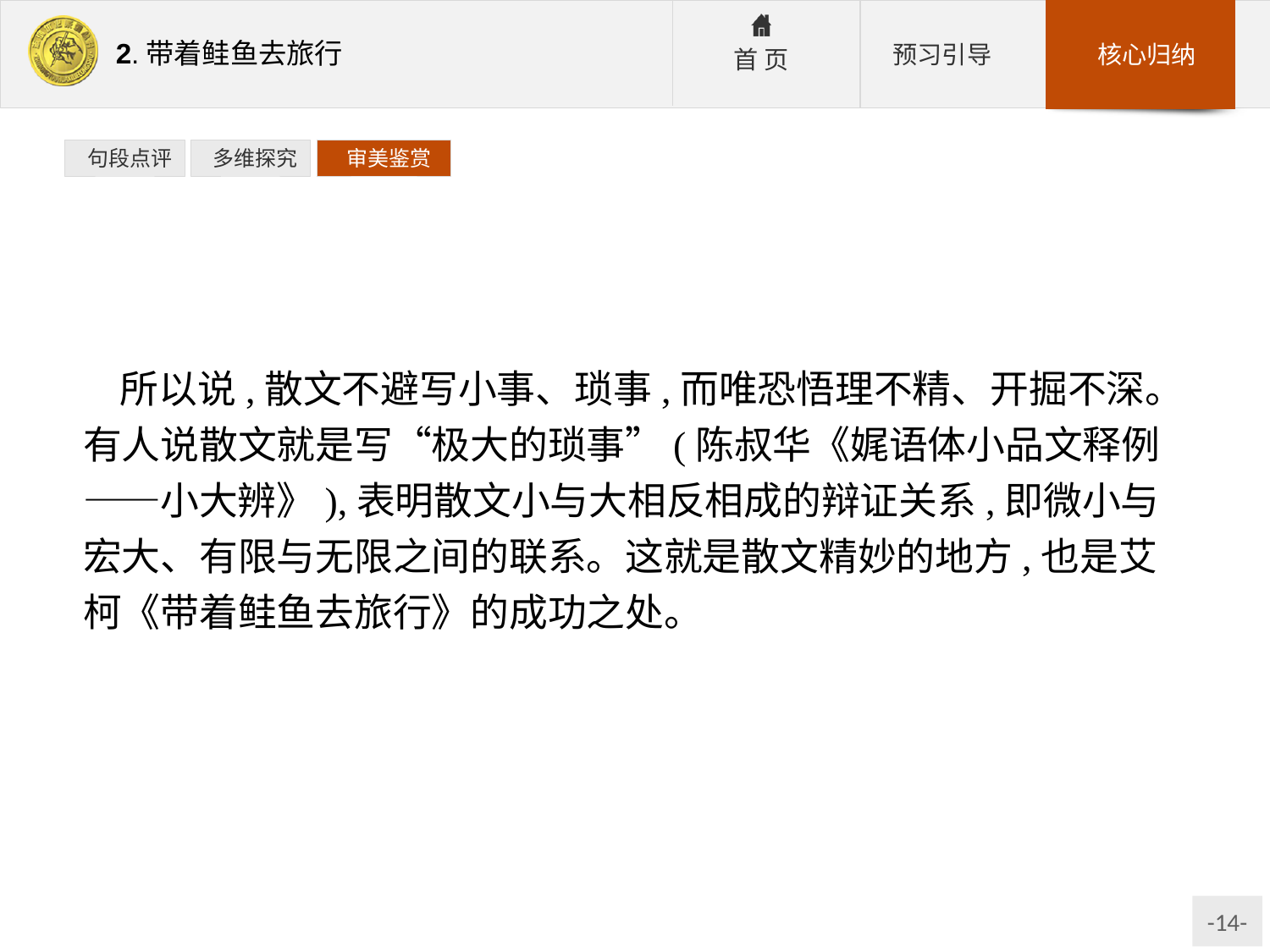

句段点评
 多维探究
 审美鉴赏
所以说,散文不避写小事、琐事,而唯恐悟理不精、开掘不深。有人说散文就是写“极大的琐事”(陈叔华《娓语体小品文释例——小大辨》),表明散文小与大相反相成的辩证关系,即微小与宏大、有限与无限之间的联系。这就是散文精妙的地方,也是艾柯《带着鲑鱼去旅行》的成功之处。